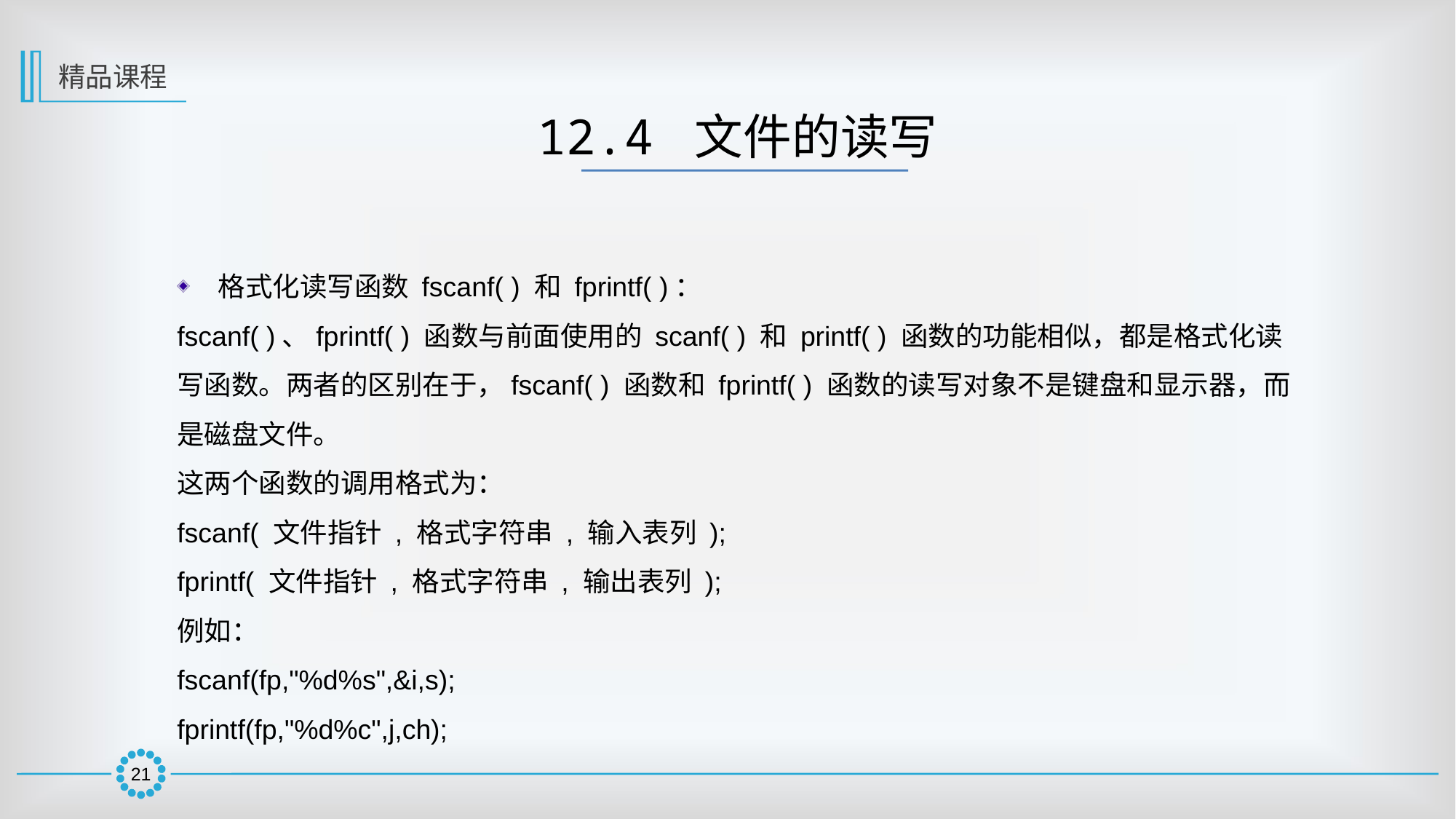

精品课程
12.4 文件的读写

格式化读写函数 fscanf( ) 和 fprintf( )：
fscanf( )、fprintf( ) 函数与前面使用的 scanf( ) 和 printf( ) 函数的功能相似，都是格式化读写函数。两者的区别在于，fscanf( ) 函数和 fprintf( ) 函数的读写对象不是键盘和显示器，而是磁盘文件。
这两个函数的调用格式为：
fscanf( 文件指针 , 格式字符串 , 输入表列 );
fprintf( 文件指针 , 格式字符串 , 输出表列 );
例如：
fscanf(fp,"%d%s",&i,s);
fprintf(fp,"%d%c",j,ch);

21